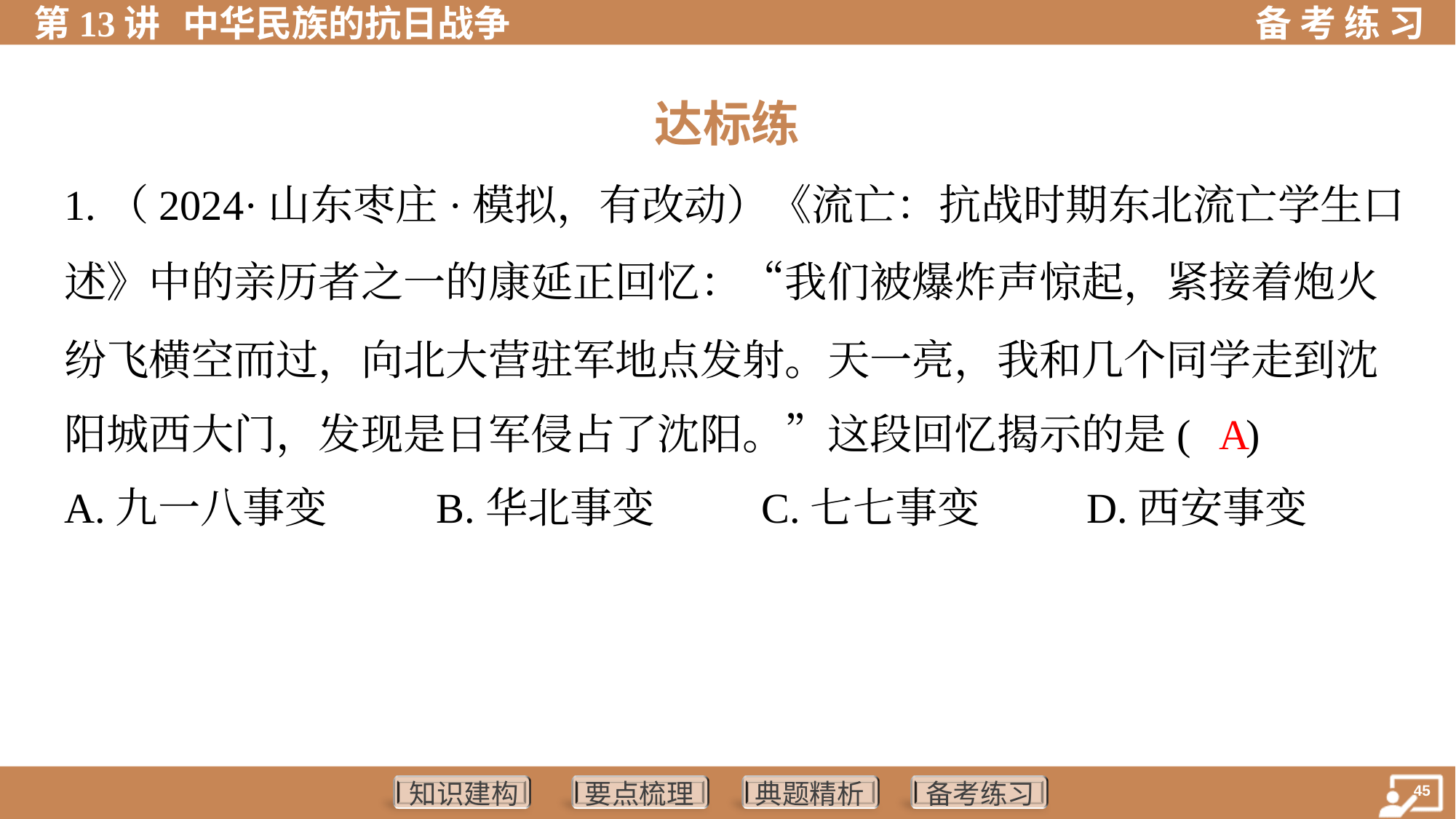

达标练
1.（2024·山东枣庄·模拟，有改动）《流亡：抗战时期东北流亡学生口
述》中的亲历者之一的康延正回忆：“我们被爆炸声惊起，紧接着炮火
纷飞横空而过，向北大营驻军地点发射。天一亮，我和几个同学走到沈
阳城西大门，发现是日军侵占了沈阳。”这段回忆揭示的是(     )
     A
A.九一八事变	B.华北事变	C.七七事变	D.西安事变